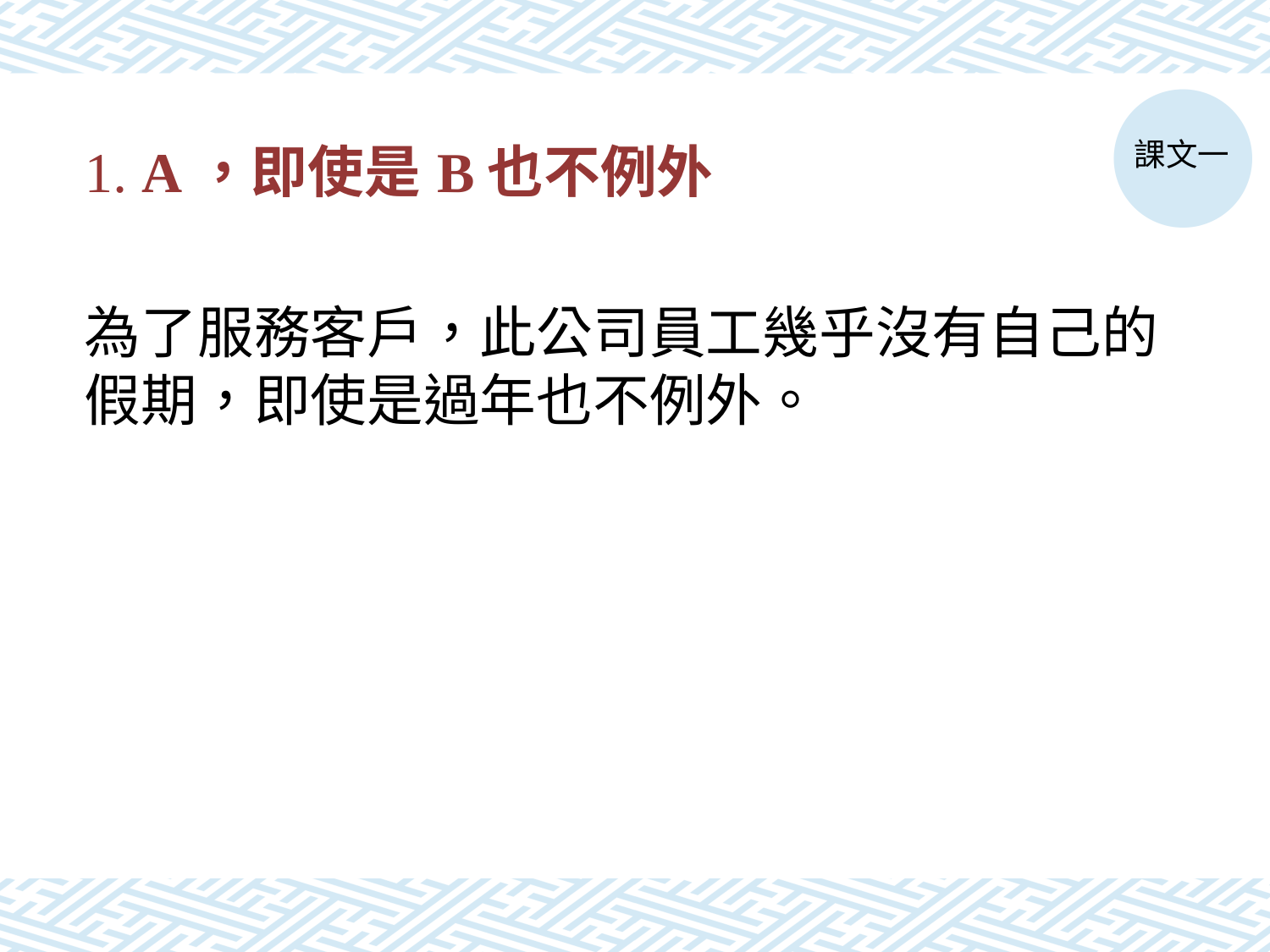

# 1. A，即使是B也不例外
課文一

為了服務客戶，此公司員工幾乎沒有自己的假期，即使是過年也不例外。